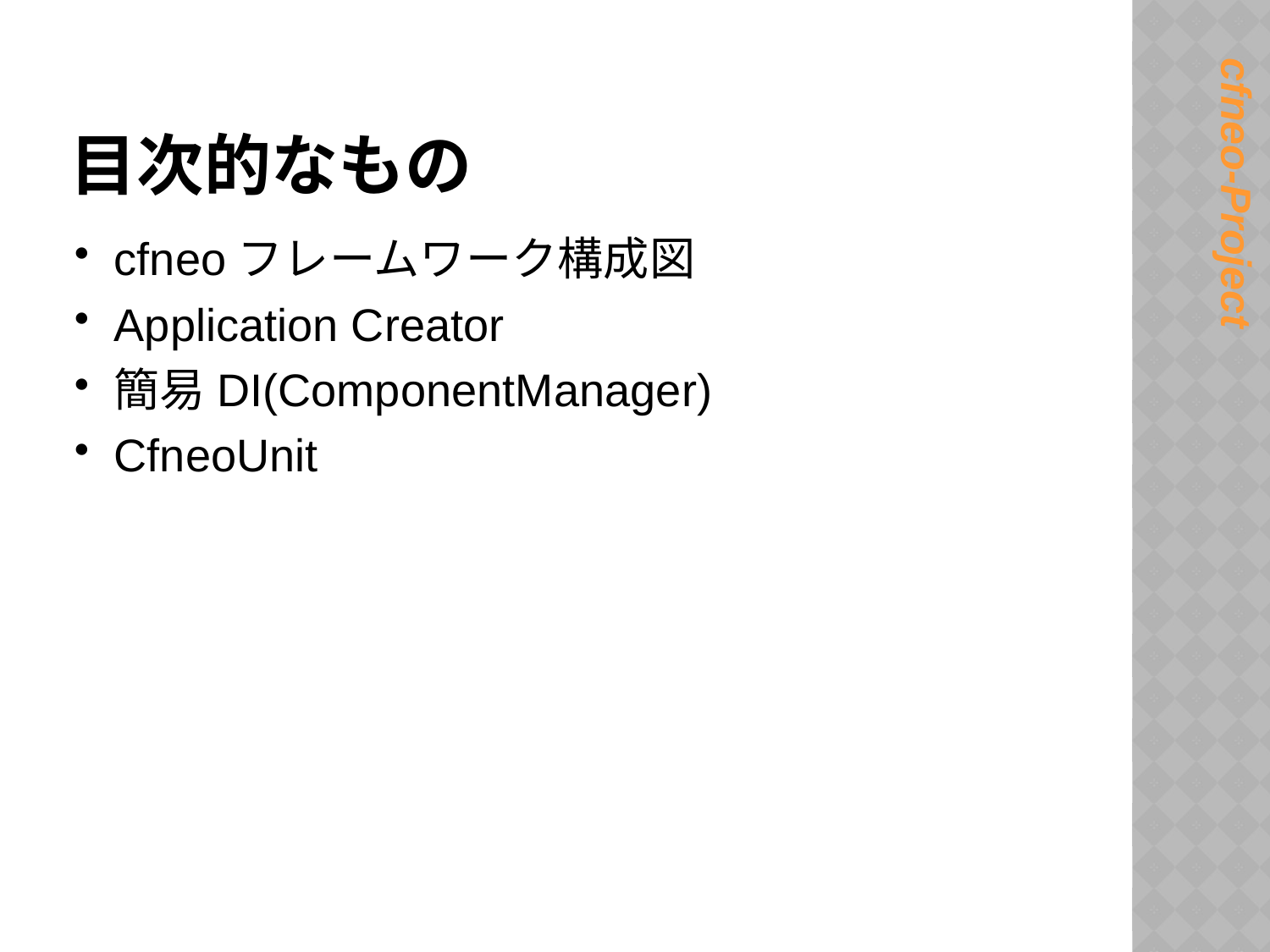

# 目次的なもの
cfneoフレームワーク構成図
Application Creator
簡易DI(ComponentManager)
CfneoUnit